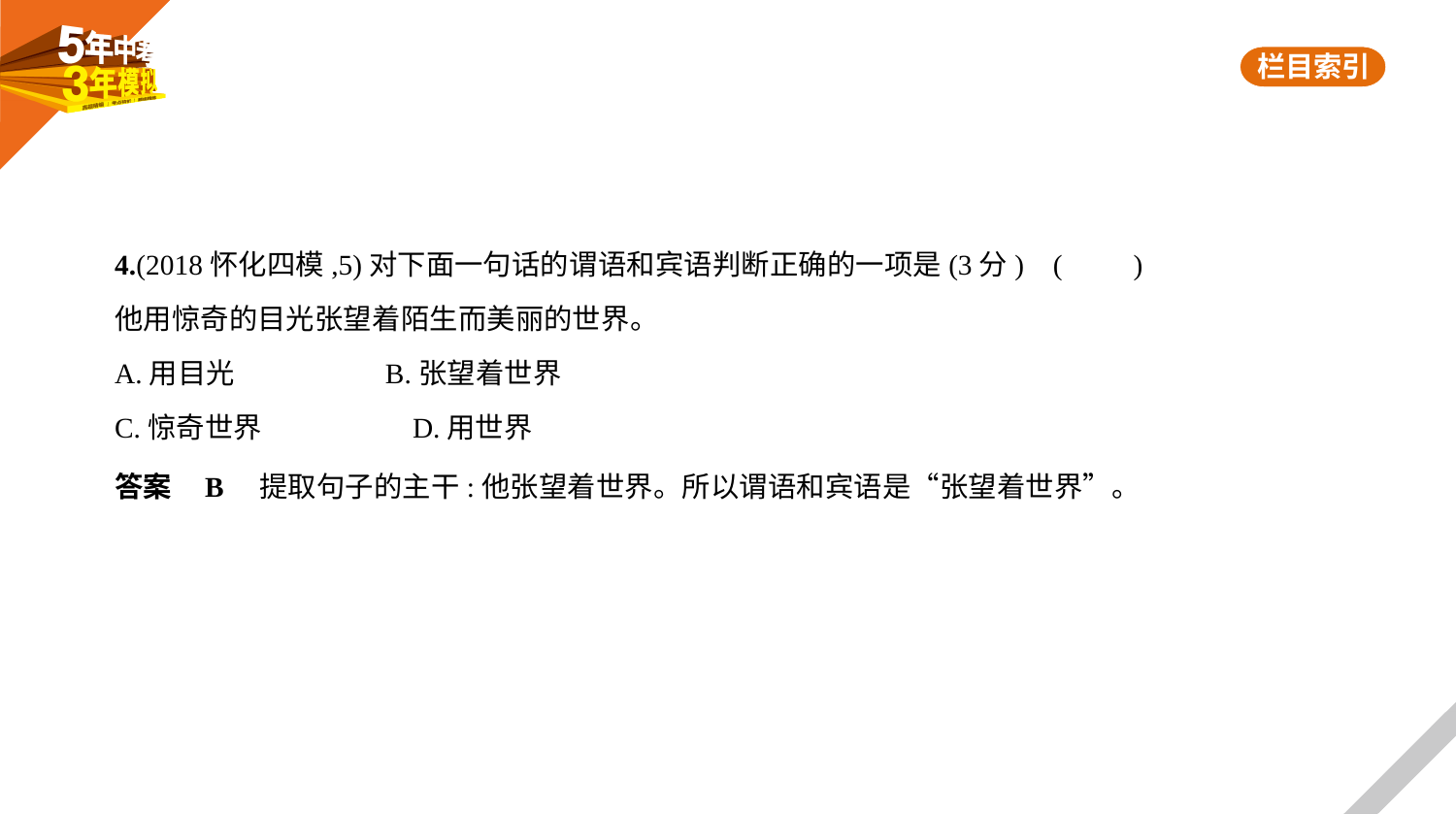

4.(2018怀化四模,5)对下面一句话的谓语和宾语判断正确的一项是(3分) (　　)
他用惊奇的目光张望着陌生而美丽的世界。
A.用目光　　　　　B.张望着世界
C.惊奇世界　　　　　D.用世界
答案    B　提取句子的主干:他张望着世界。所以谓语和宾语是“张望着世界”。